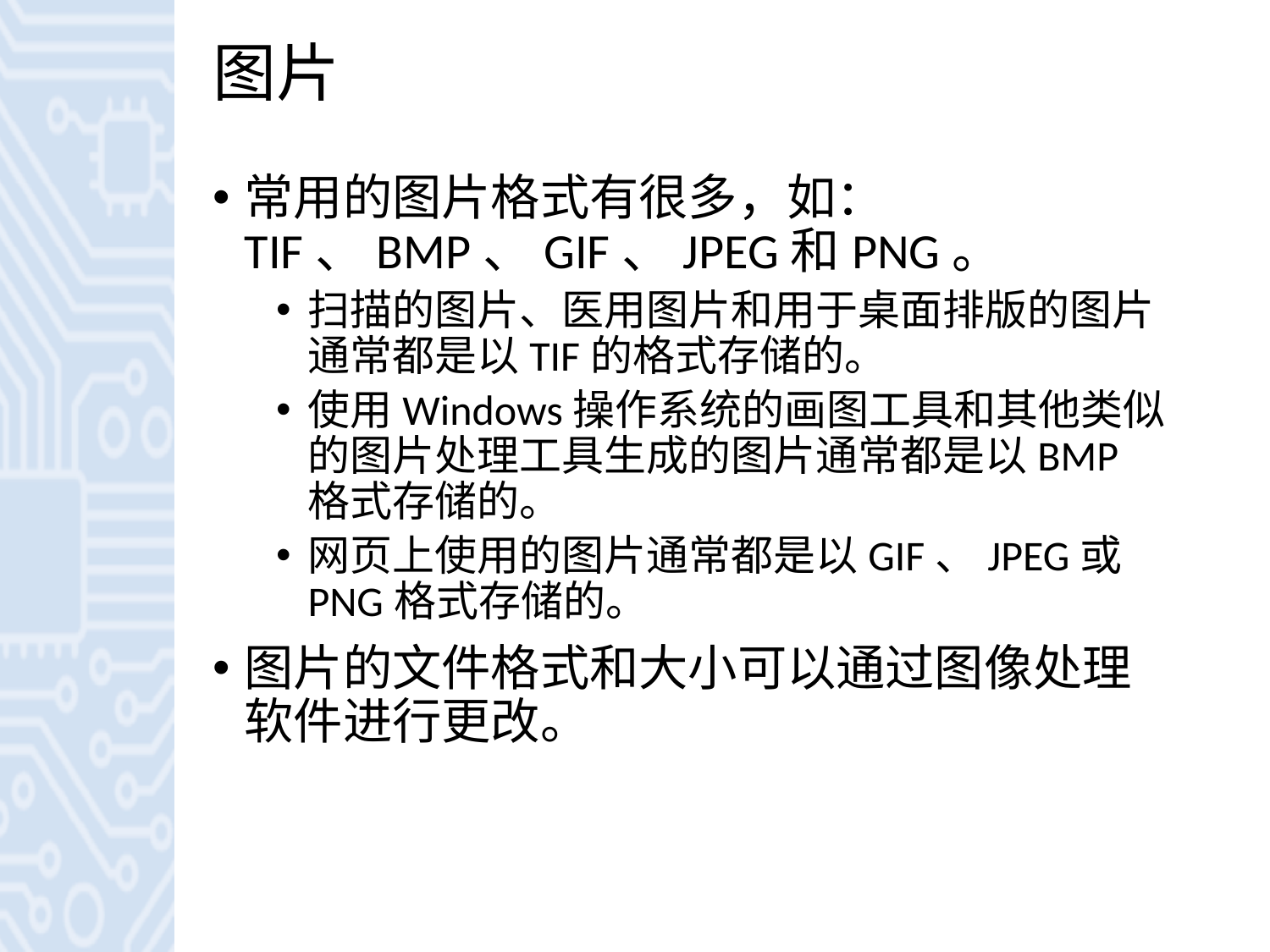

# 图片
常用的图片格式有很多，如：TIF、BMP、GIF、JPEG和PNG。
扫描的图片、医用图片和用于桌面排版的图片通常都是以TIF的格式存储的。
使用Windows操作系统的画图工具和其他类似的图片处理工具生成的图片通常都是以BMP格式存储的。
网页上使用的图片通常都是以GIF、JPEG或PNG格式存储的。
图片的文件格式和大小可以通过图像处理软件进行更改。